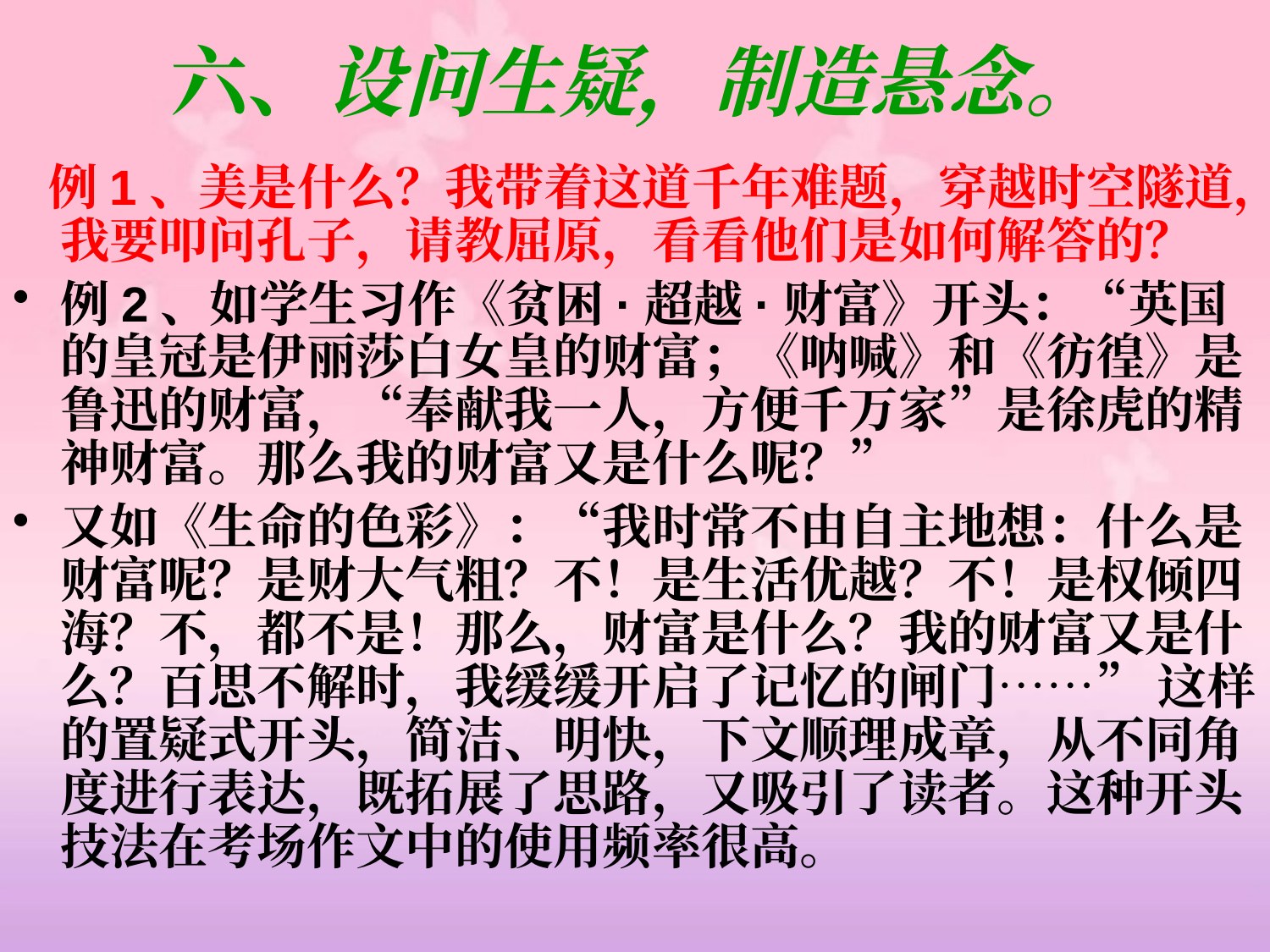

# 六、设问生疑，制造悬念。
  例1、美是什么？我带着这道千年难题，穿越时空隧道，我要叩问孔子，请教屈原，看看他们是如何解答的？
例2、如学生习作《贫困·超越·财富》开头：“英国的皇冠是伊丽莎白女皇的财富；《呐喊》和《彷徨》是鲁迅的财富，“奉献我一人，方便千万家”是徐虎的精神财富。那么我的财富又是什么呢？”
又如《生命的色彩》：“我时常不由自主地想：什么是财富呢？是财大气粗？不！是生活优越？不！是权倾四海？不，都不是！那么，财富是什么？我的财富又是什么？百思不解时，我缓缓开启了记忆的闸门……” 这样的置疑式开头，简洁、明快，下文顺理成章，从不同角度进行表达，既拓展了思路，又吸引了读者。这种开头技法在考场作文中的使用频率很高。